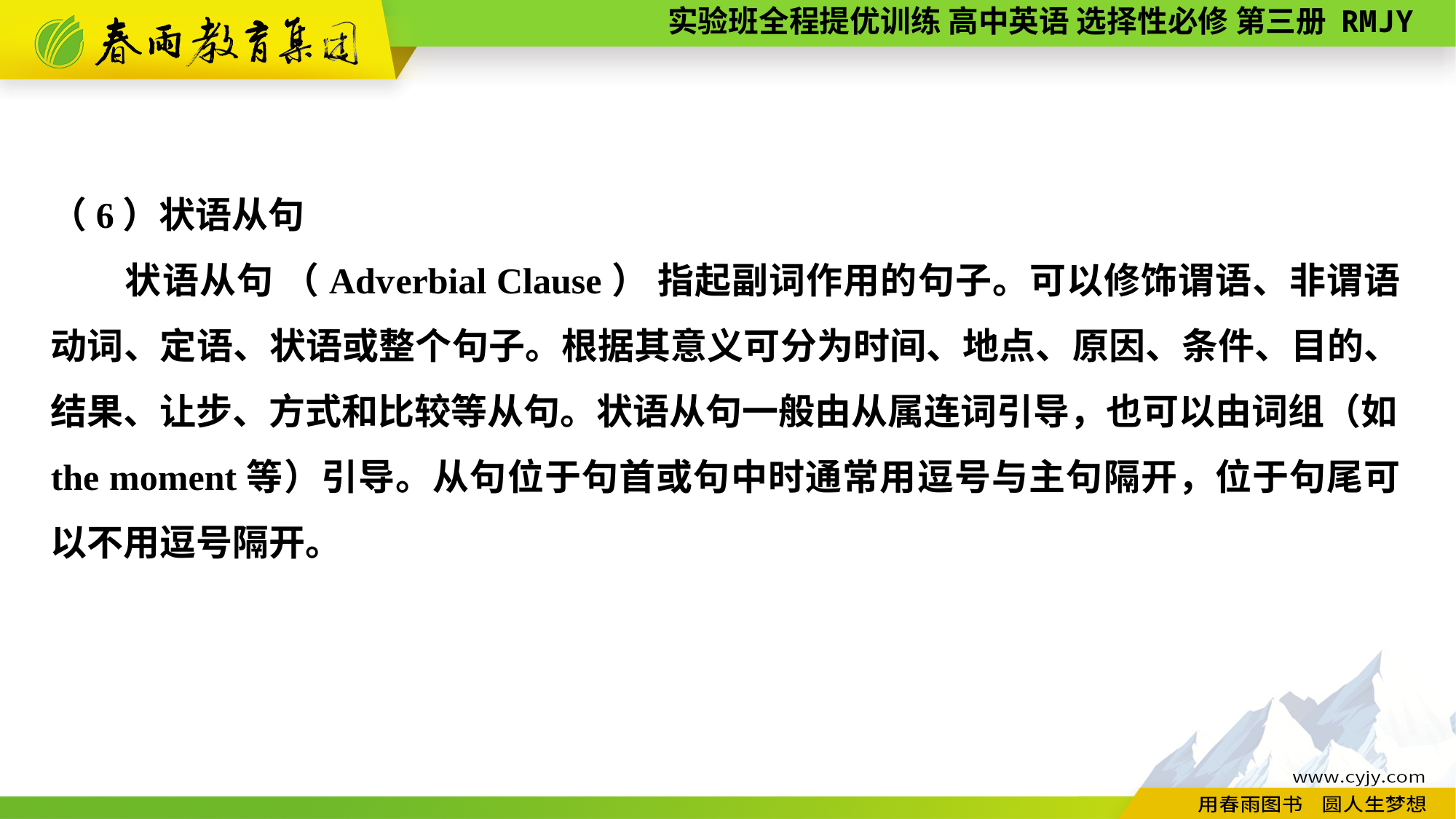

（6）状语从句
　　状语从句 （Adverbial Clause） 指起副词作用的句子。可以修饰谓语、非谓语动词、定语、状语或整个句子。根据其意义可分为时间、地点、原因、条件、目的、结果、让步、方式和比较等从句。状语从句一般由从属连词引导，也可以由词组（如the moment等）引导。从句位于句首或句中时通常用逗号与主句隔开，位于句尾可以不用逗号隔开。